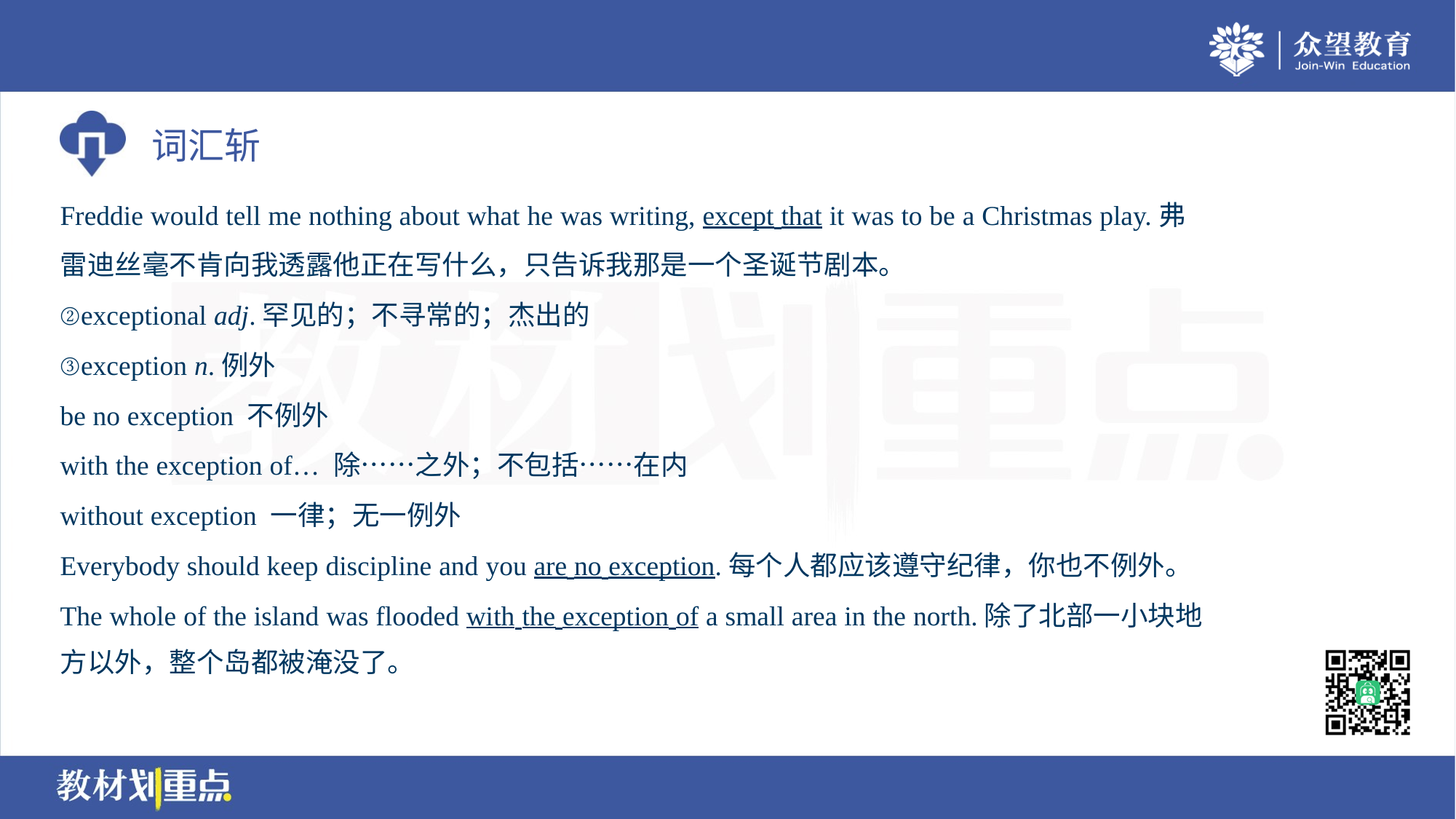

Freddie would tell me nothing about what he was writing, except that it was to be a Christmas play.弗
雷迪丝毫不肯向我透露他正在写什么，只告诉我那是一个圣诞节剧本。
②exceptional adj.罕见的；不寻常的；杰出的
③exception n.例外
be no exception 不例外
with the exception of… 除……之外；不包括……在内
without exception 一律；无一例外
Everybody should keep discipline and you are no exception.每个人都应该遵守纪律，你也不例外。
The whole of the island was flooded with the exception of a small area in the north.除了北部一小块地
方以外，整个岛都被淹没了。